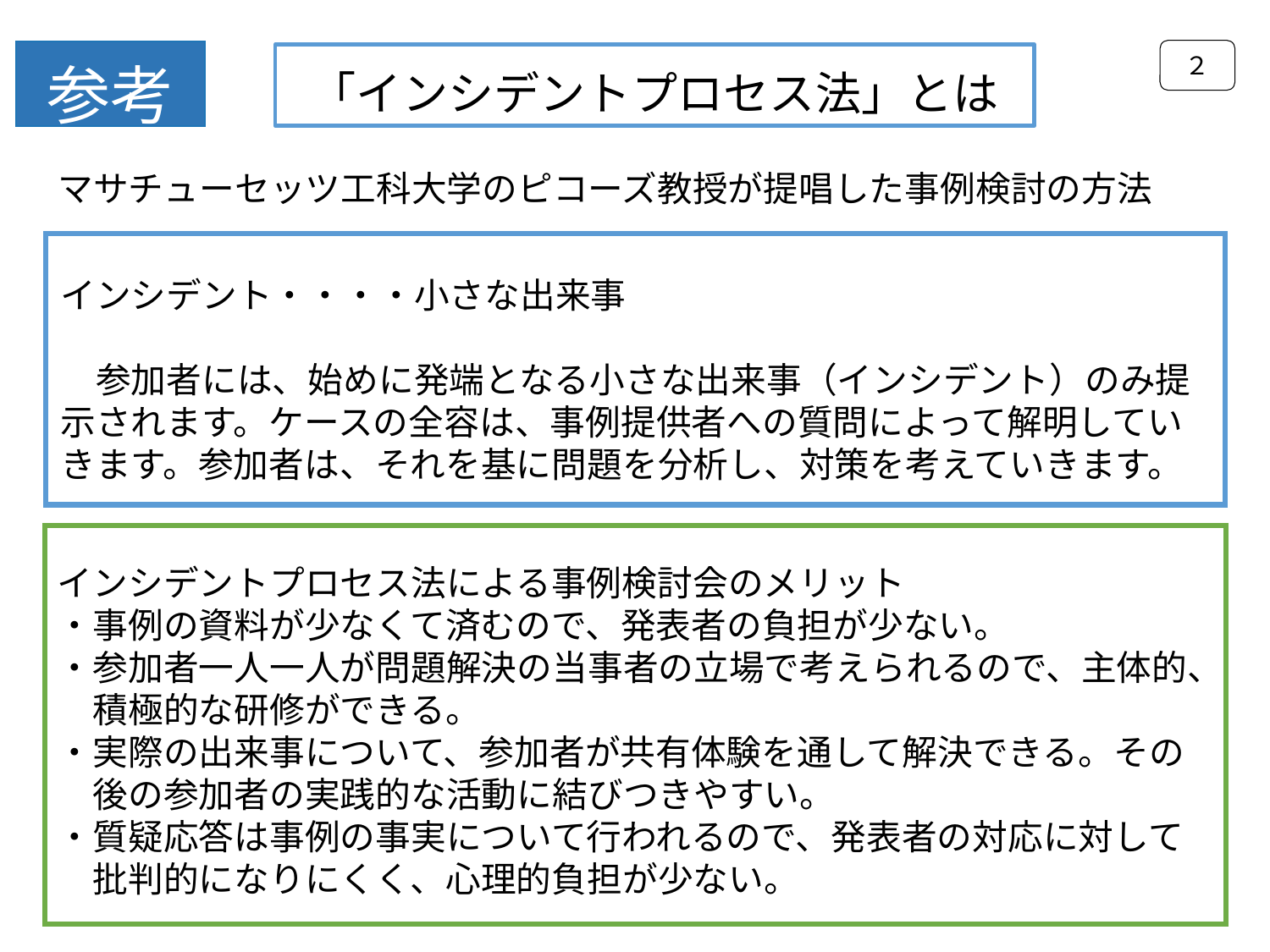

２
参考
「インシデントプロセス法」とは
マサチューセッツ工科大学のピコーズ教授が提唱した事例検討の方法
インシデント・・・・小さな出来事

　参加者には、始めに発端となる小さな出来事（インシデント）のみ提示されます。ケースの全容は、事例提供者への質問によって解明していきます。参加者は、それを基に問題を分析し、対策を考えていきます。
インシデントプロセス法による事例検討会のメリット
・事例の資料が少なくて済むので、発表者の負担が少ない。
・参加者一人一人が問題解決の当事者の立場で考えられるので、主体的、
　積極的な研修ができる。
・実際の出来事について、参加者が共有体験を通して解決できる。その
　後の参加者の実践的な活動に結びつきやすい。
・質疑応答は事例の事実について行われるので、発表者の対応に対して
　批判的になりにくく、心理的負担が少ない。